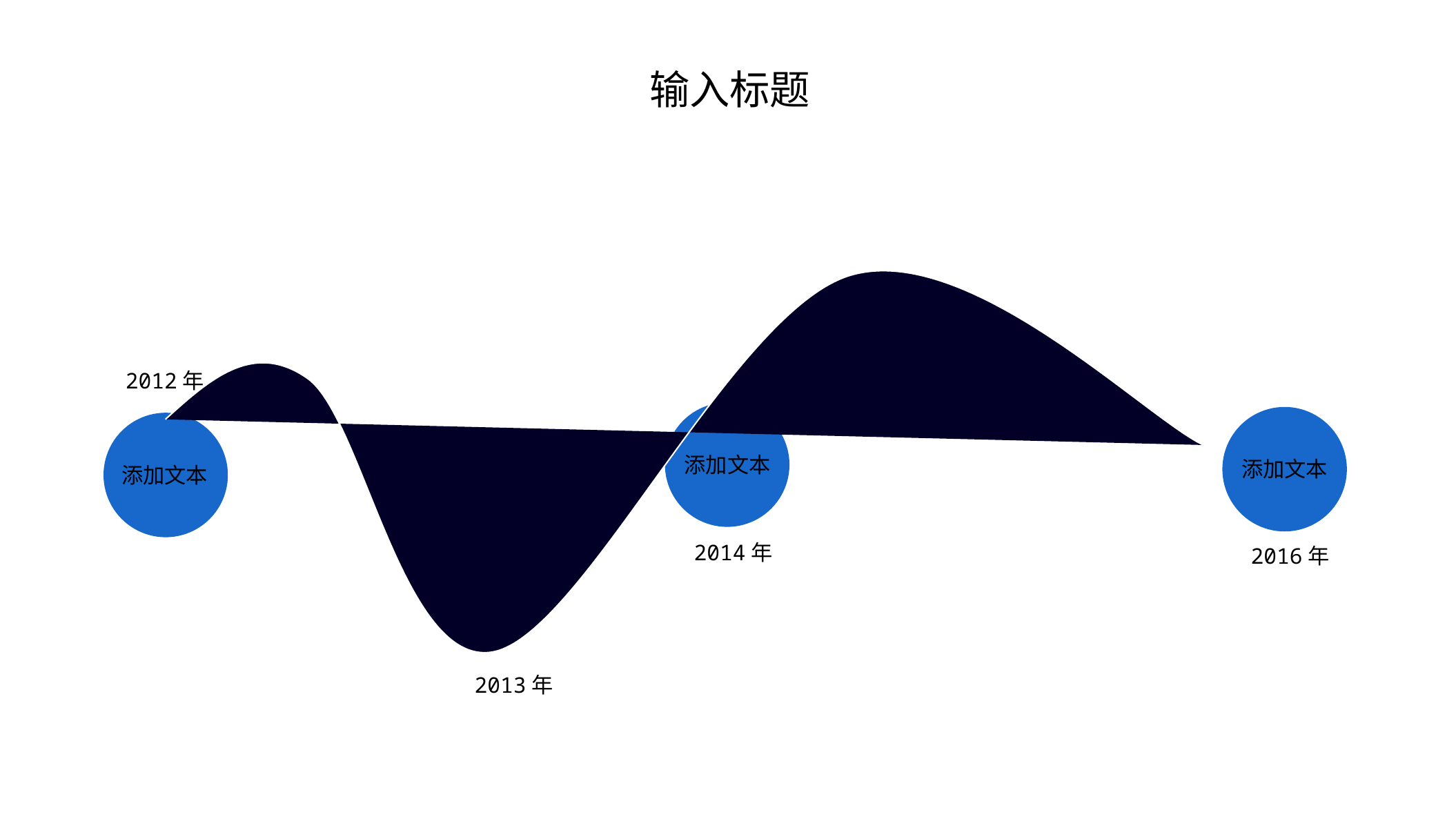

输入标题

添加文本
2012年

2015年

添加文本
添加文本
添加文本

2014年
2016年
添加文本
2013年